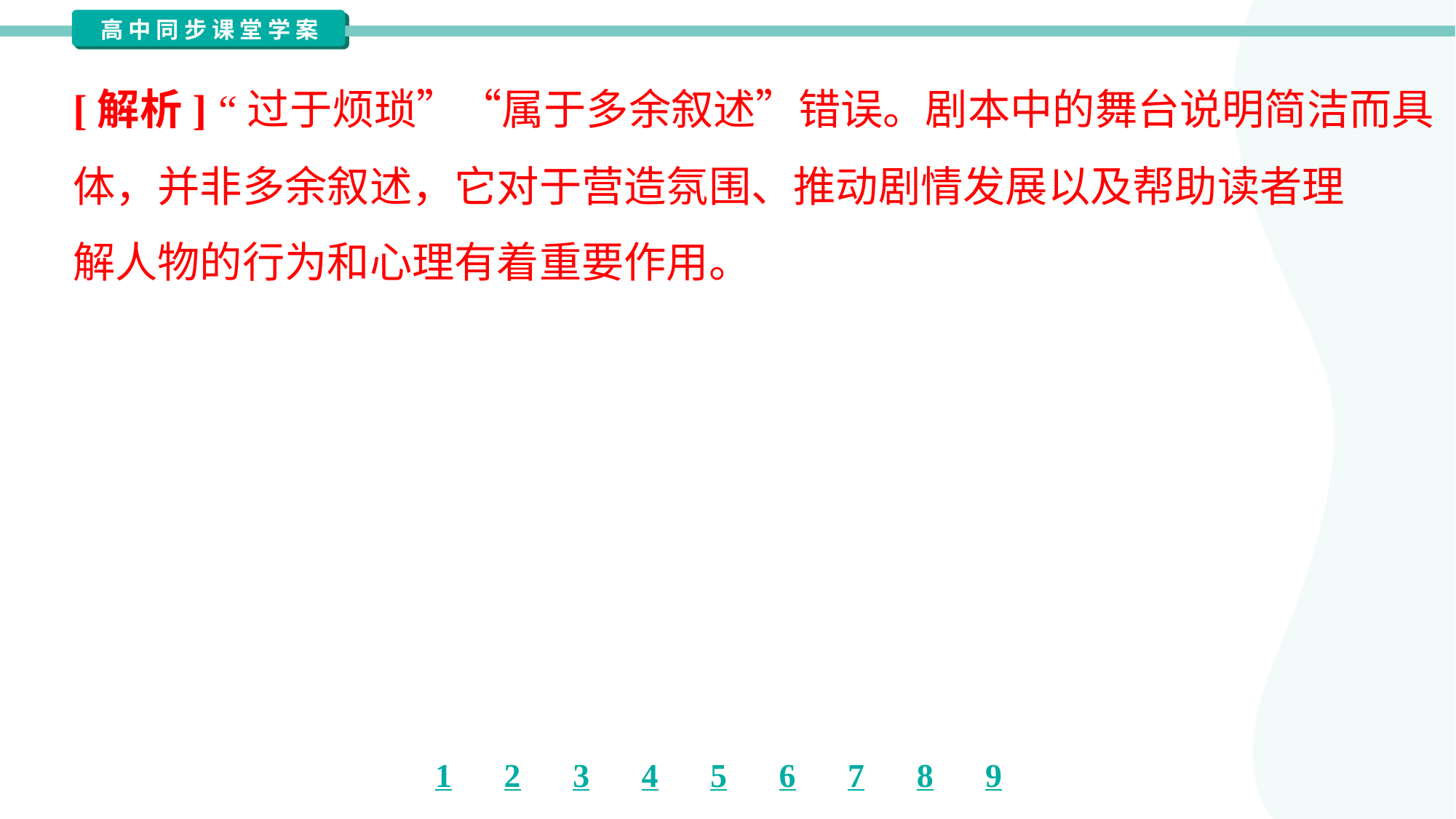

[解析] “过于烦琐”“属于多余叙述”错误。剧本中的舞台说明简洁而具
体，并非多余叙述，它对于营造氛围、推动剧情发展以及帮助读者理
解人物的行为和心理有着重要作用。